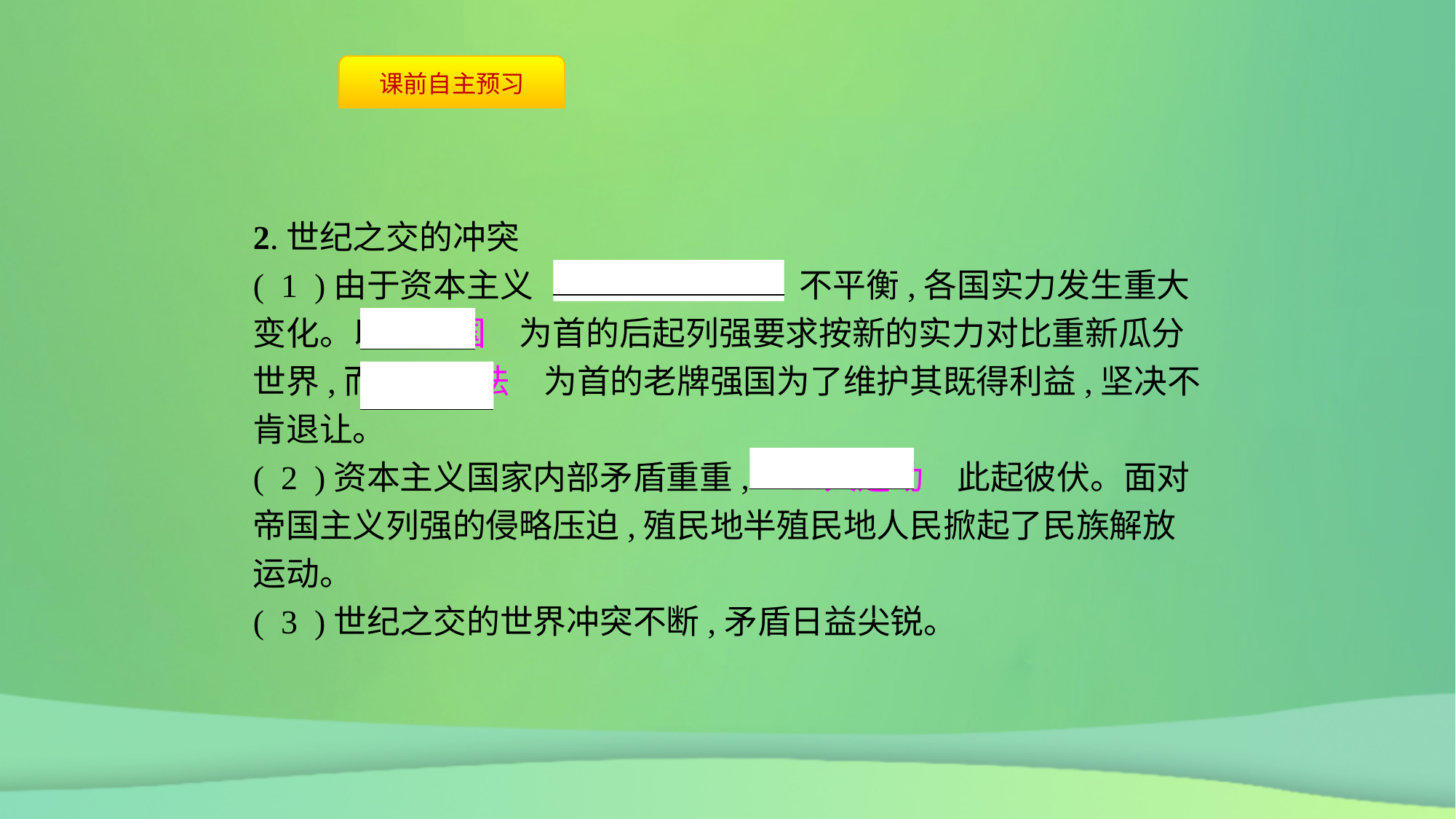

2.世纪之交的冲突
(  1  )由于资本主义　政治经济发展　不平衡,各国实力发生重大变化。以　德国　为首的后起列强要求按新的实力对比重新瓜分世界,而以　英法　为首的老牌强国为了维护其既得利益,坚决不肯退让。
(  2  )资本主义国家内部矛盾重重,　工人运动　此起彼伏。面对帝国主义列强的侵略压迫,殖民地半殖民地人民掀起了民族解放运动。
(  3  )世纪之交的世界冲突不断,矛盾日益尖锐。